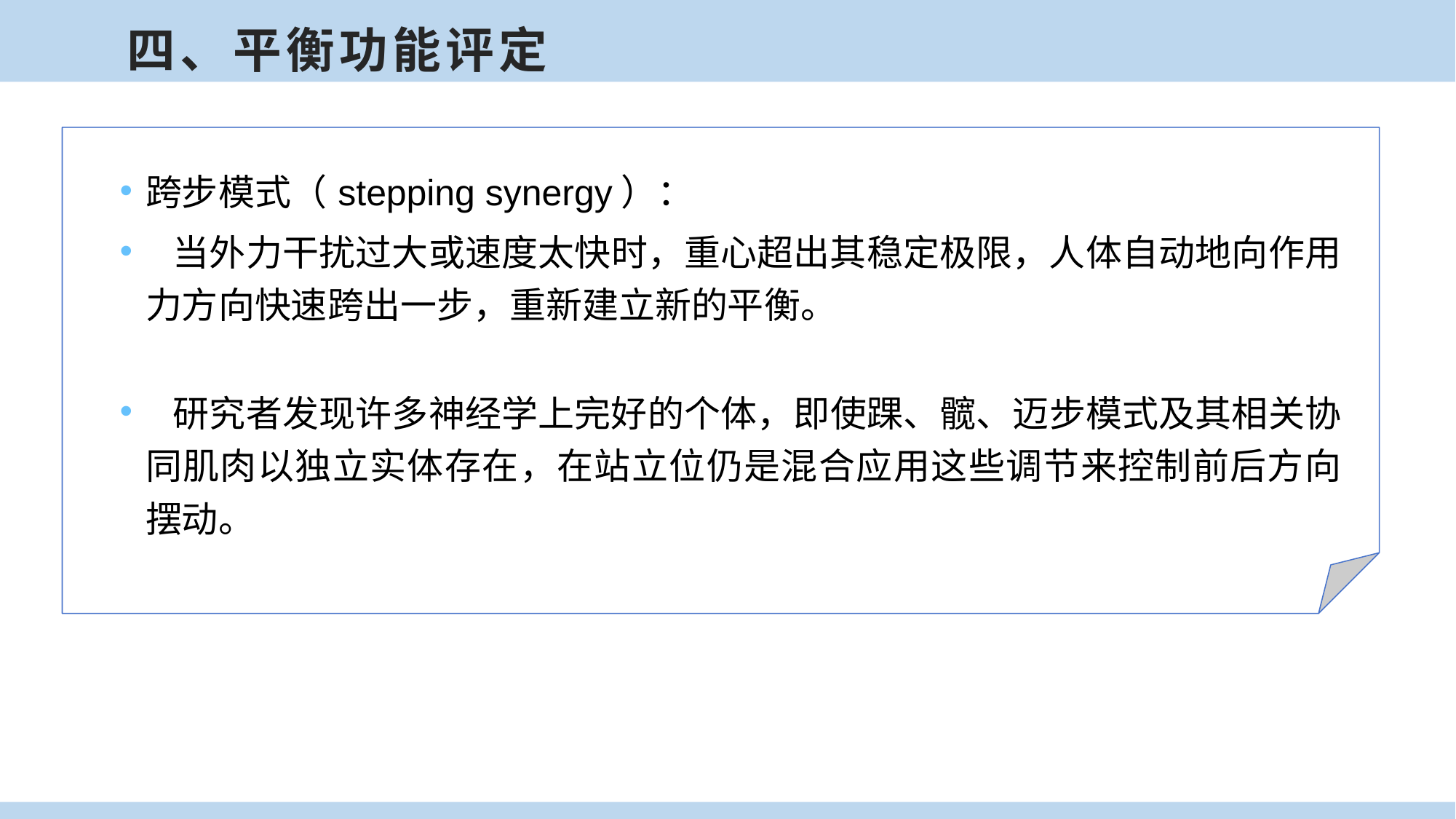

四、平衡功能评定

跨步模式（stepping synergy）：
  当外力干扰过大或速度太快时，重心超出其稳定极限，人体自动地向作用力方向快速跨出一步，重新建立新的平衡。

  研究者发现许多神经学上完好的个体，即使踝、髋、迈步模式及其相关协同肌肉以独立实体存在，在站立位仍是混合应用这些调节来控制前后方向摆动。